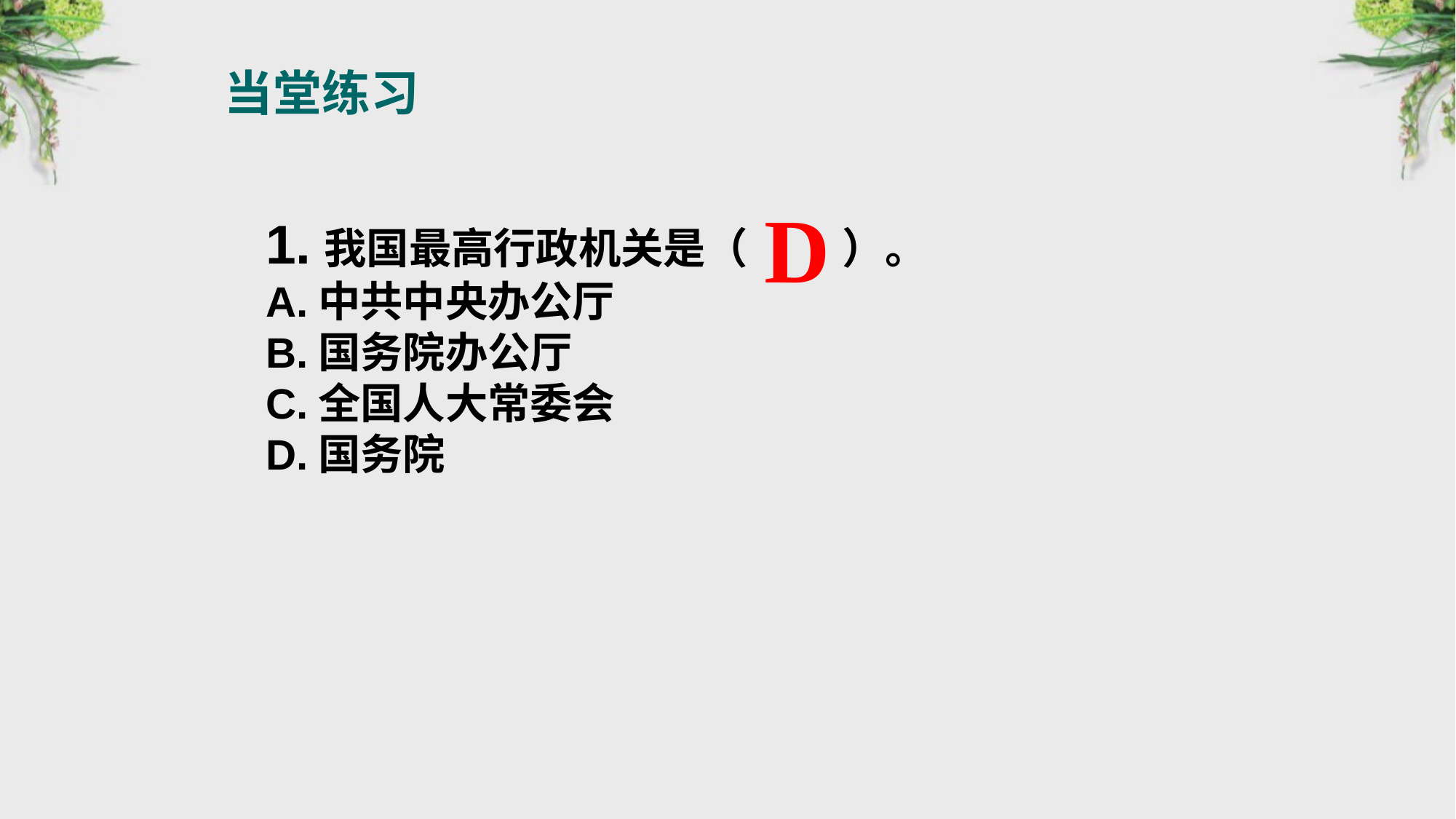

当堂练习
D
1.我国最高行政机关是（　 　）。
A.中共中央办公厅
B.国务院办公厅
C.全国人大常委会
D.国务院